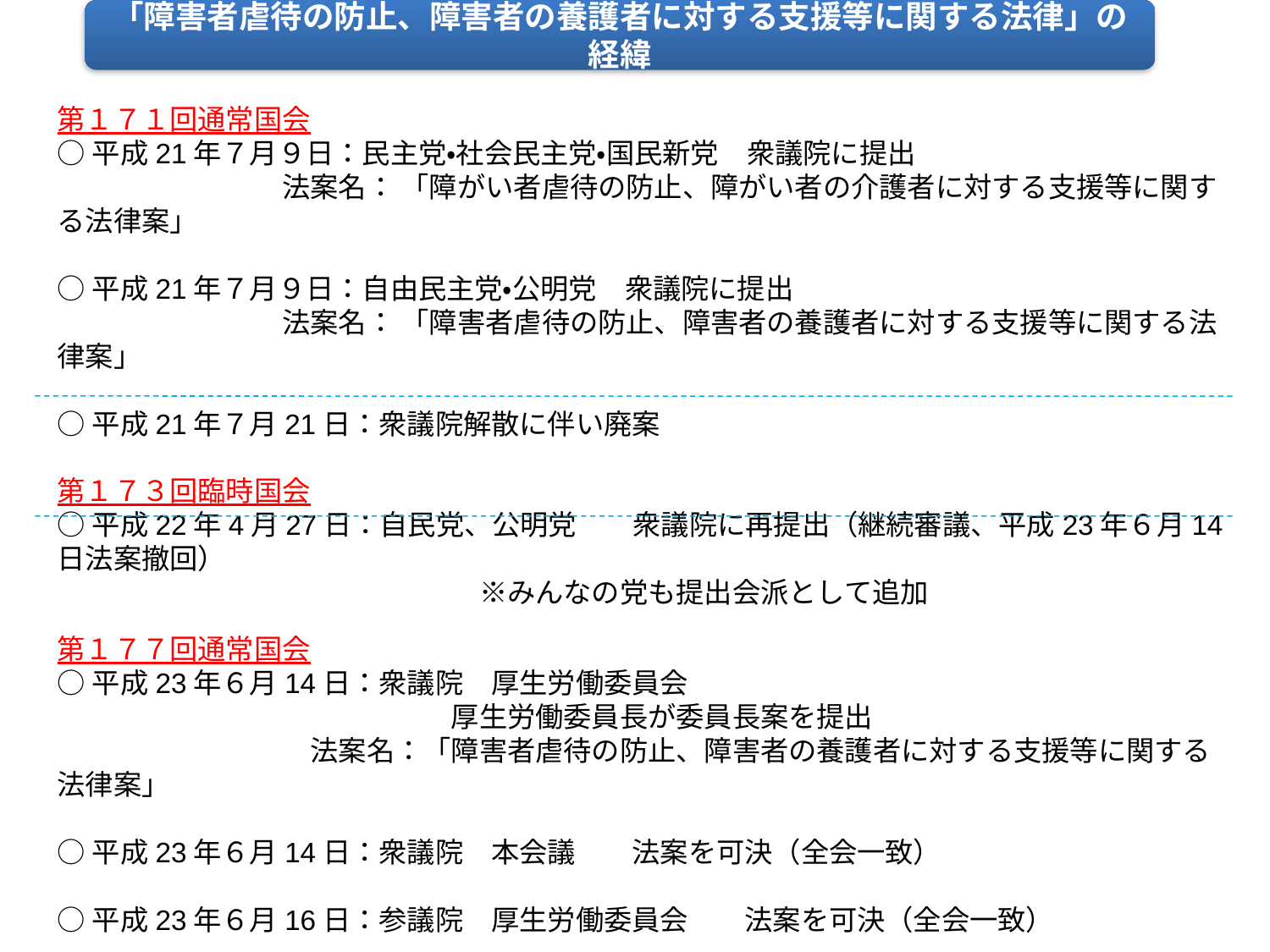

「障害者虐待の防止、障害者の養護者に対する支援等に関する法律」の経緯
第１７１回通常国会
○平成21年７月９日：民主党・社会民主党・国民新党　衆議院に提出
　　　　　　　　法案名： 「障がい者虐待の防止、障がい者の介護者に対する支援等に関する法律案」

○平成21年７月９日：自由民主党・公明党　衆議院に提出
　　　　　　　　法案名： 「障害者虐待の防止、障害者の養護者に対する支援等に関する法律案」

○平成21年７月21日：衆議院解散に伴い廃案

第１７３回臨時国会
○平成22年4月27日：自民党、公明党　　衆議院に再提出（継続審議、平成23年６月14日法案撤回）
　　　　　　　　　　　　　　　※みんなの党も提出会派として追加

第１７７回通常国会
○平成23年６月14日：衆議院　厚生労働委員会
　　　　　　　　　　　　　　厚生労働委員長が委員長案を提出
　　　　　　　　　法案名：「障害者虐待の防止、障害者の養護者に対する支援等に関する法律案」

○平成23年６月14日：衆議院　本会議　　法案を可決（全会一致）

○平成23年６月16日：参議院　厚生労働委員会　　法案を可決（全会一致）

○平成23年６月17日：参議院　本会議　　法案を可決（全会一致）

○平成23年６月24日： 「障害者虐待の防止、障害者の養護者に対する支援等に関する法律」公布